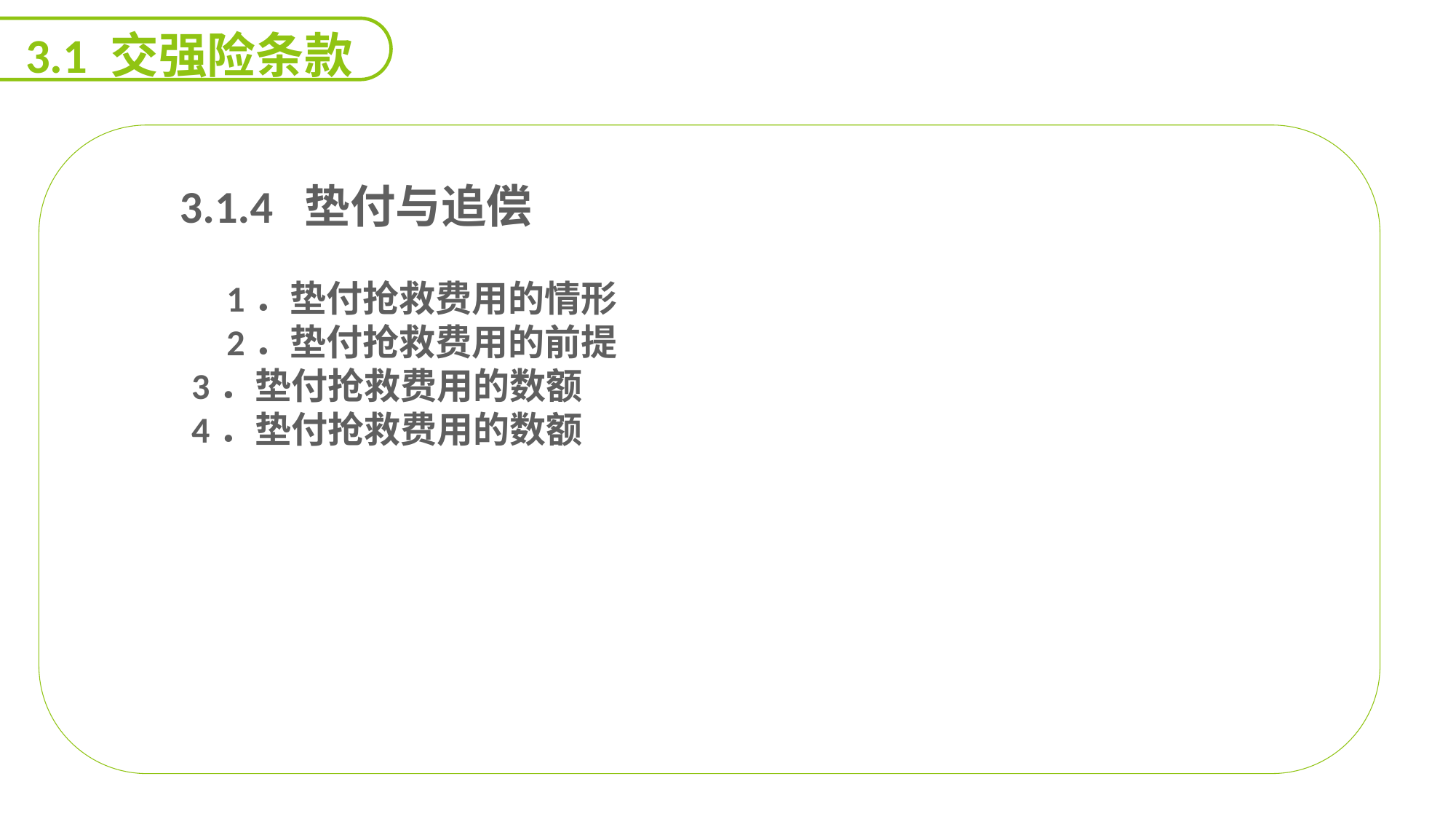

3.1 交强险条款

 3.1.4  垫付与追偿

       1．垫付抢救费用的情形
       2．垫付抢救费用的前提
3．垫付抢救费用的数额
4．垫付抢救费用的数额

能力
目标
延迟符